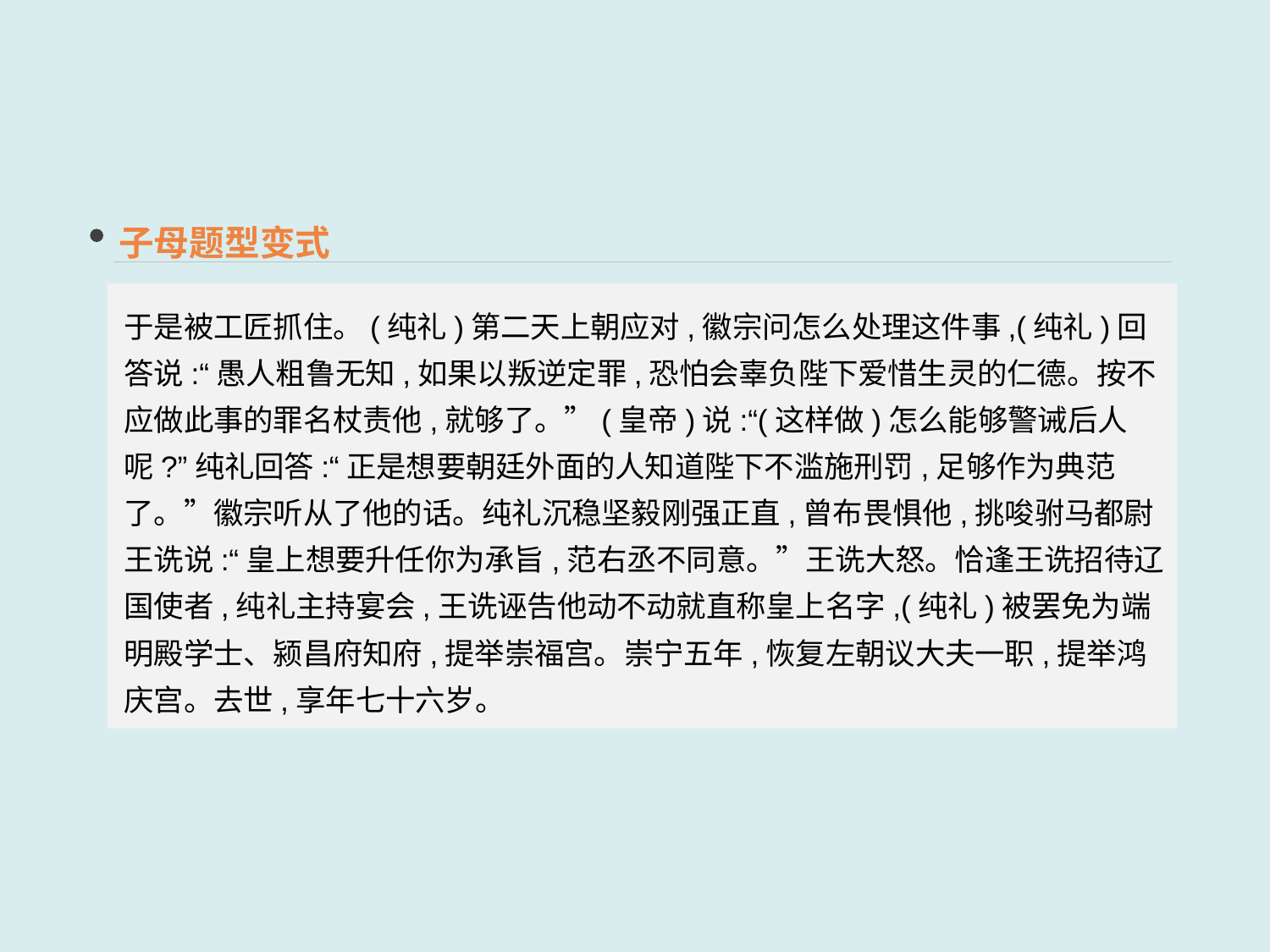

子母题型变式

于是被工匠抓住。(纯礼)第二天上朝应对,徽宗问怎么处理这件事,(纯礼)回答说:“愚人粗鲁无知,如果以叛逆定罪,恐怕会辜负陛下爱惜生灵的仁德。按不应做此事的罪名杖责他,就够了。”(皇帝)说:“(这样做)怎么能够警诫后人呢?”纯礼回答:“正是想要朝廷外面的人知道陛下不滥施刑罚,足够作为典范了。”徽宗听从了他的话。纯礼沉稳坚毅刚强正直,曾布畏惧他,挑唆驸马都尉王诜说:“皇上想要升任你为承旨,范右丞不同意。”王诜大怒。恰逢王诜招待辽国使者,纯礼主持宴会,王诜诬告他动不动就直称皇上名字,(纯礼)被罢免为端明殿学士、颍昌府知府,提举崇福宫。崇宁五年,恢复左朝议大夫一职,提举鸿庆宫。去世,享年七十六岁。